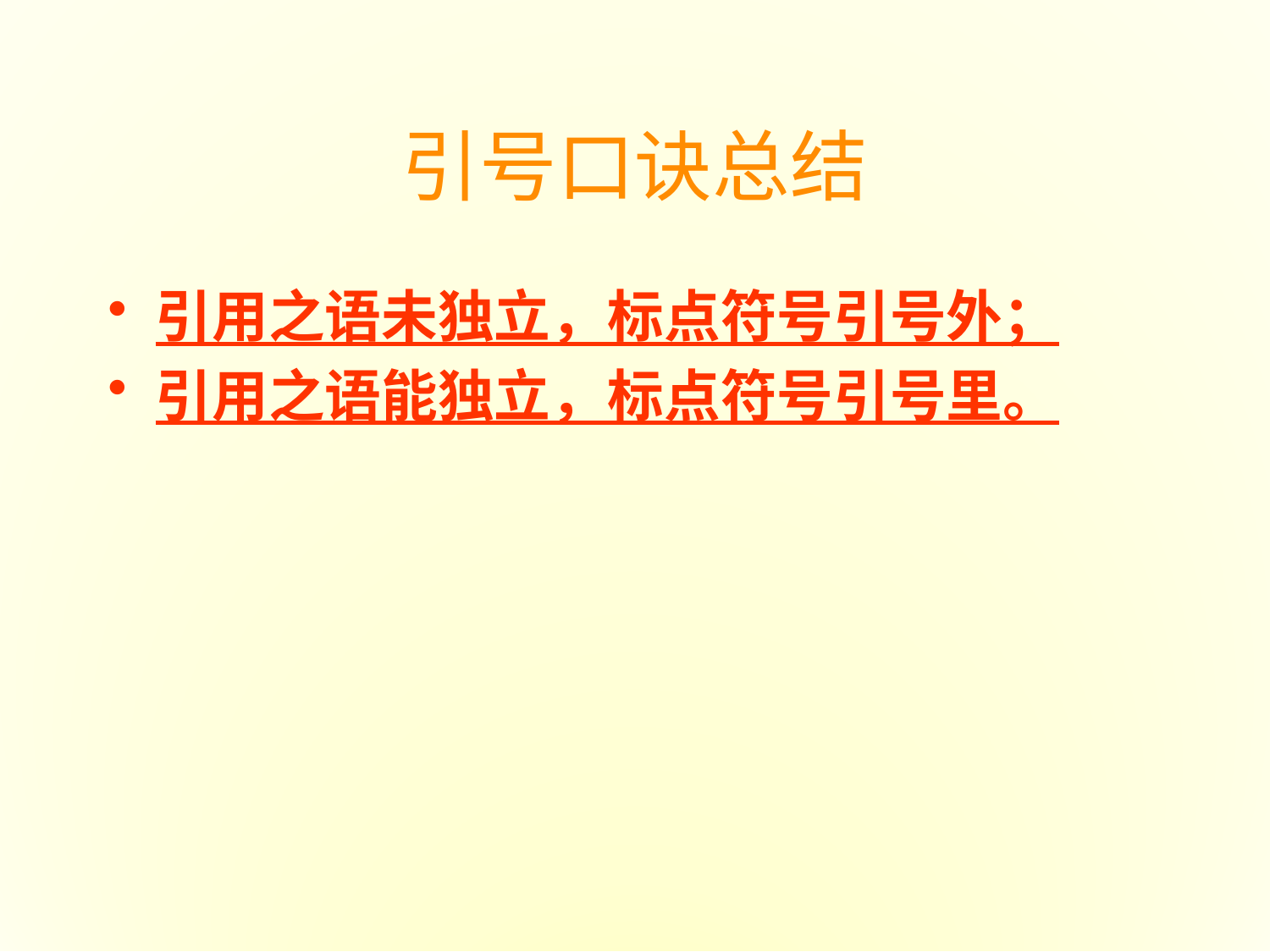

引用之语未独立，标点符号引号外；
引用之语能独立，标点符号引号里。
# 引号口诀总结